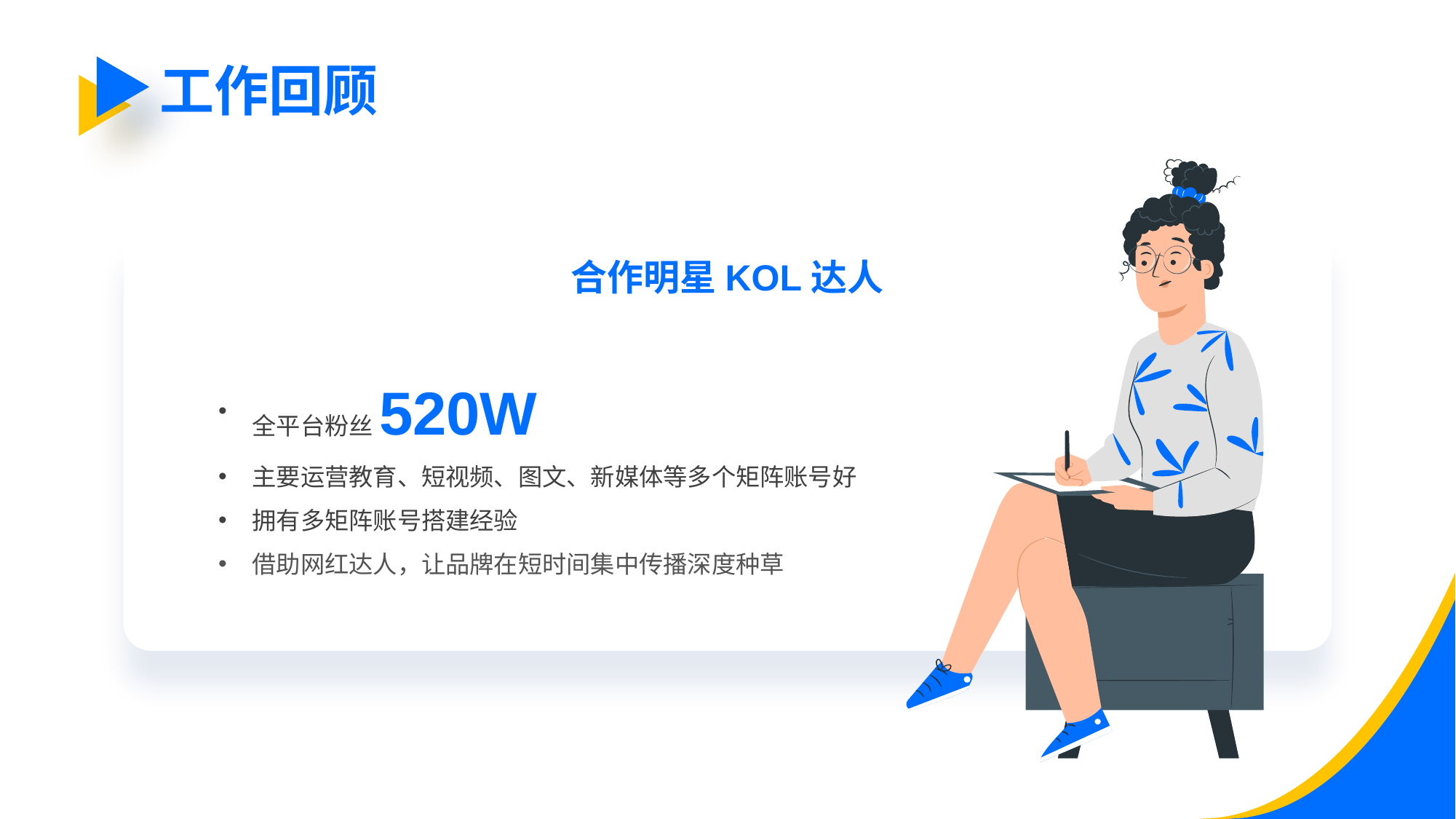

工作回顾

合作明星KOL达人
全平台粉丝520W
主要运营教育、短视频、图文、新媒体等多个矩阵账号好
拥有多矩阵账号搭建经验
借助网红达人，让品牌在短时间集中传播深度种草